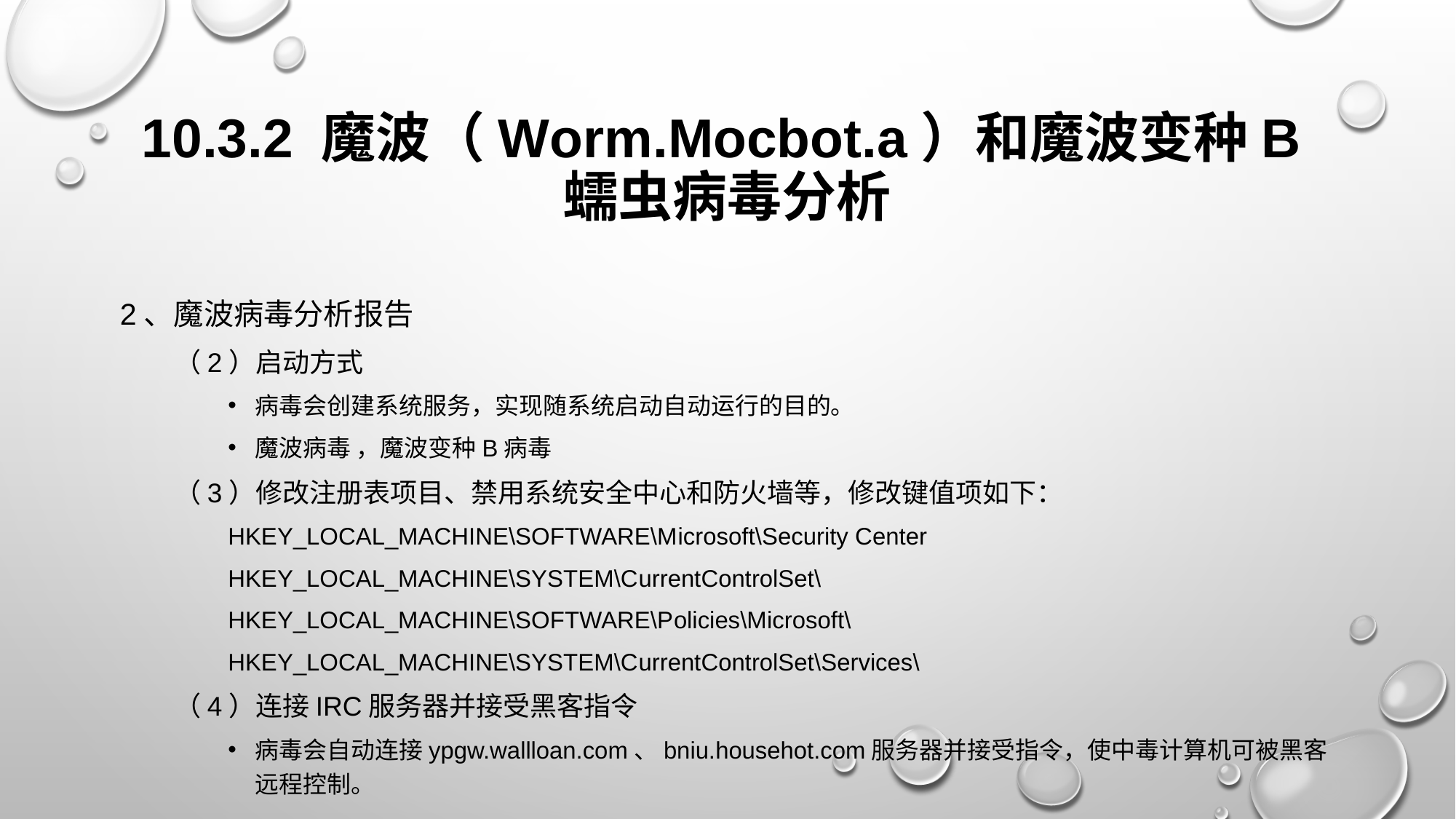

# 10.3.2 魔波（Worm.Mocbot.a）和魔波变种B蠕虫病毒分析
2、魔波病毒分析报告
（2）启动方式
病毒会创建系统服务，实现随系统启动自动运行的目的。
魔波病毒 ，魔波变种B病毒
（3）修改注册表项目、禁用系统安全中心和防火墙等，修改键值项如下：
HKEY_LOCAL_MACHINE\SOFTWARE\Microsoft\Security Center
HKEY_LOCAL_MACHINE\SYSTEM\CurrentControlSet\
HKEY_LOCAL_MACHINE\SOFTWARE\Policies\Microsoft\
HKEY_LOCAL_MACHINE\SYSTEM\CurrentControlSet\Services\
（4）连接IRC服务器并接受黑客指令
病毒会自动连接ypgw.wallloan.com、bniu.househot.com服务器并接受指令，使中毒计算机可被黑客远程控制。